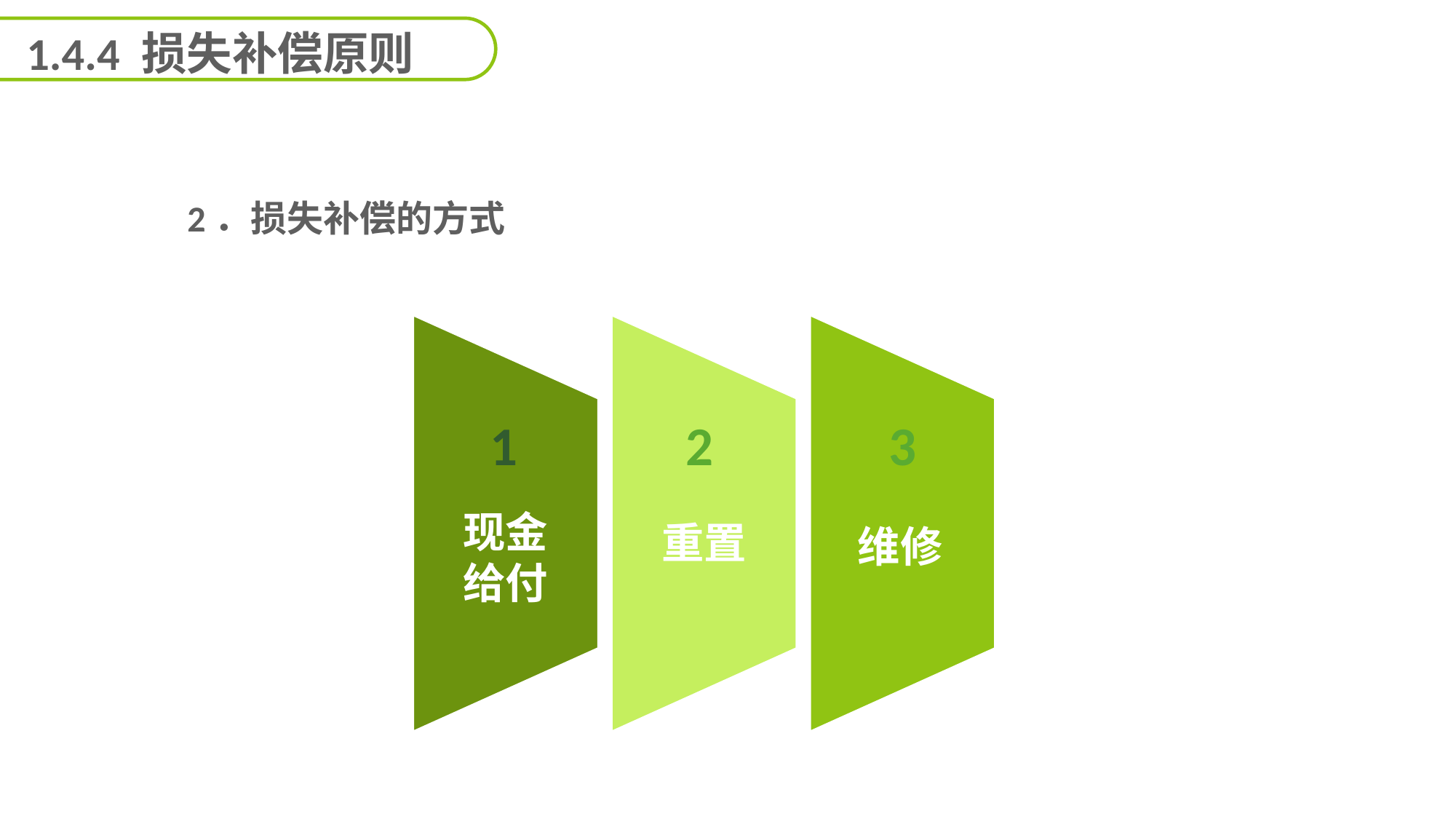

1.4.4 损失补偿原则
2．损失补偿的方式

能力
目标

1

现金
给付

2

重置

3

维修
延迟符